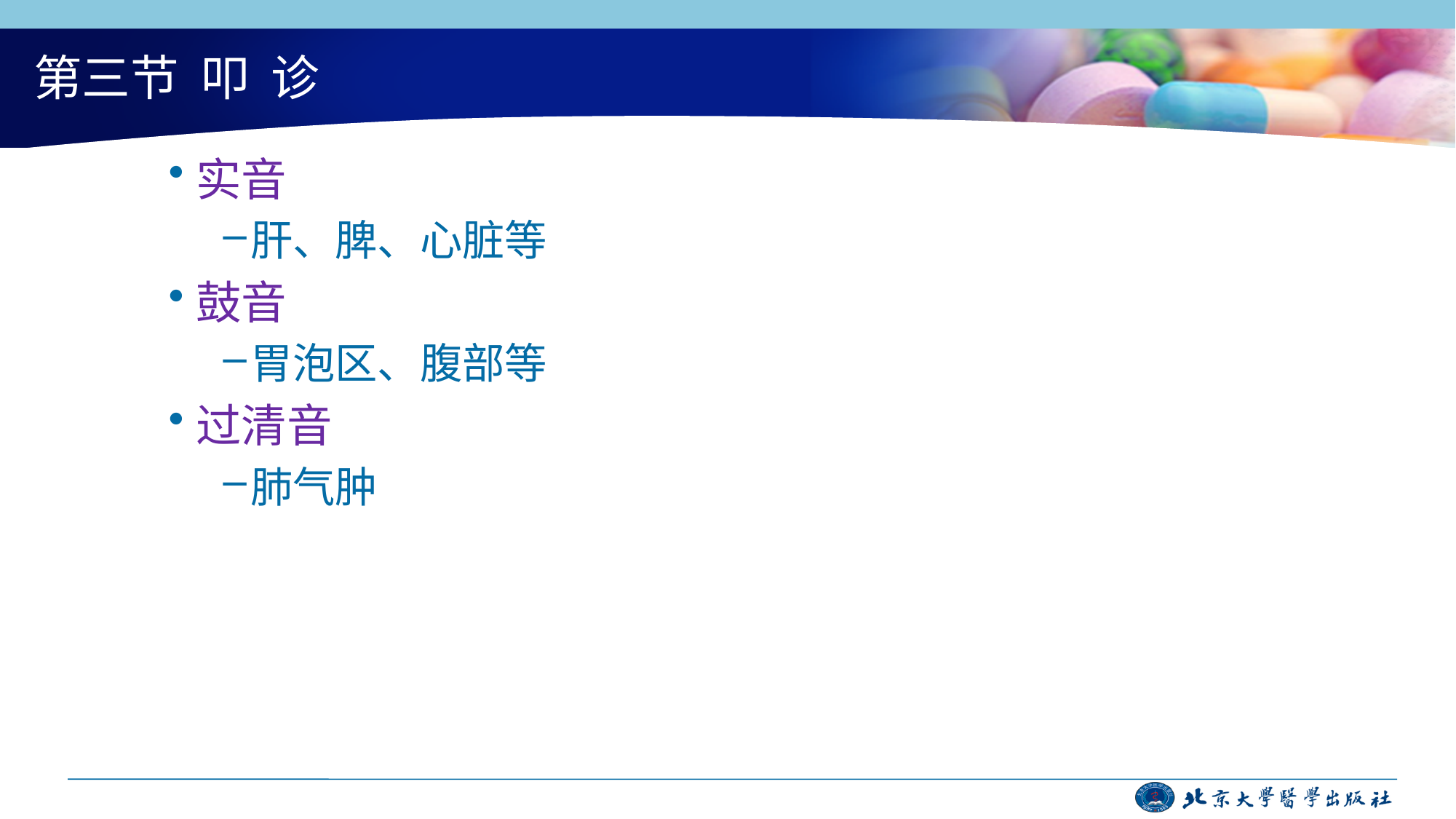

# 第三节  叩  诊
实音
肝、脾、心脏等
鼓音
胃泡区、腹部等
过清音
肺气肿